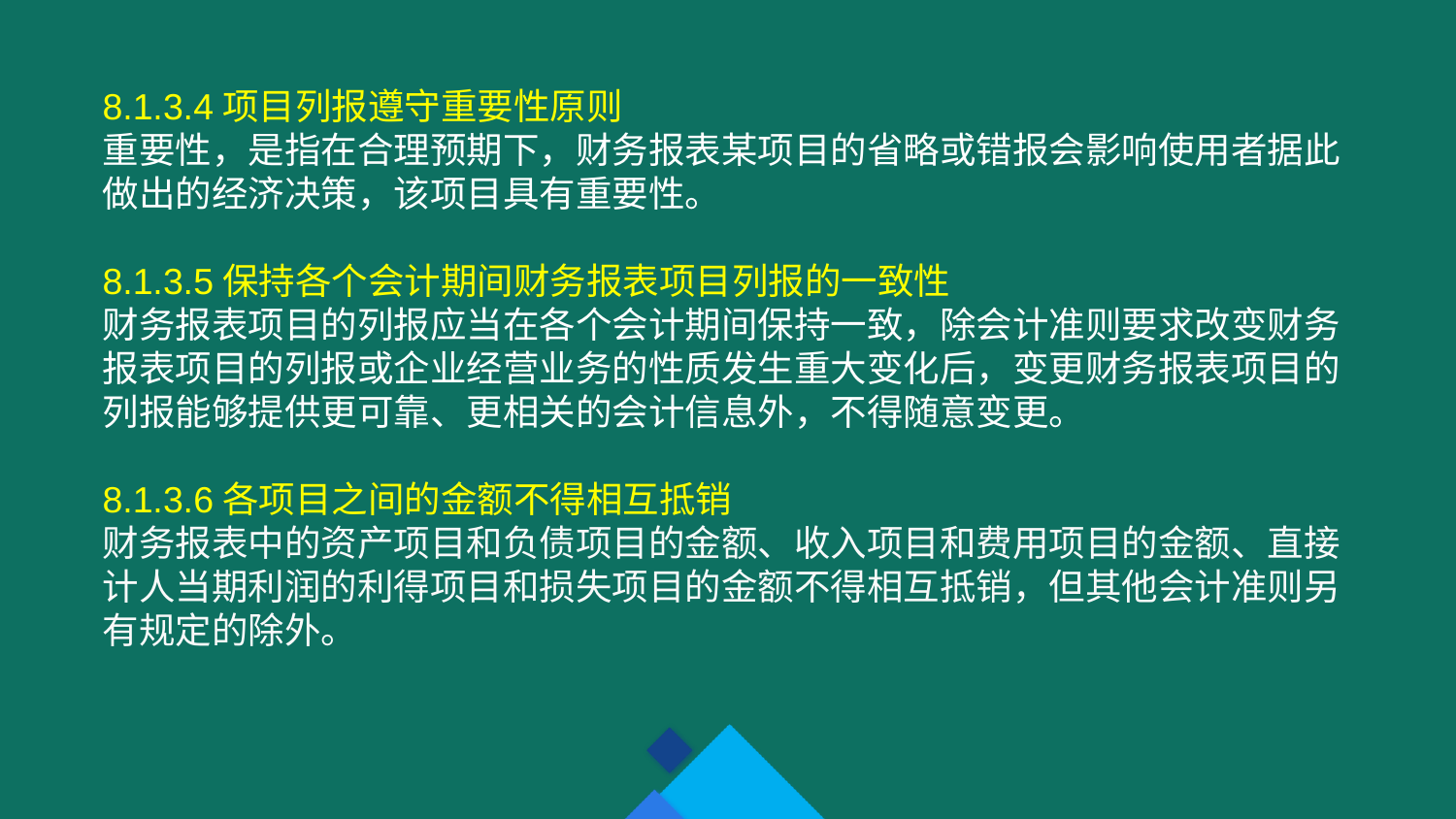

8.1.3.4项目列报遵守重要性原则
重要性，是指在合理预期下，财务报表某项目的省略或错报会影响使用者据此
做出的经济决策，该项目具有重要性。

8.1.3.5保持各个会计期间财务报表项目列报的一致性
财务报表项目的列报应当在各个会计期间保持一致，除会计准则要求改变财务
报表项目的列报或企业经营业务的性质发生重大变化后，变更财务报表项目的
列报能够提供更可靠、更相关的会计信息外，不得随意变更。

8.1.3.6各项目之间的金额不得相互抵销
财务报表中的资产项目和负债项目的金额、收入项目和费用项目的金额、直接
计人当期利润的利得项目和损失项目的金额不得相互抵销，但其他会计准则另
有规定的除外。